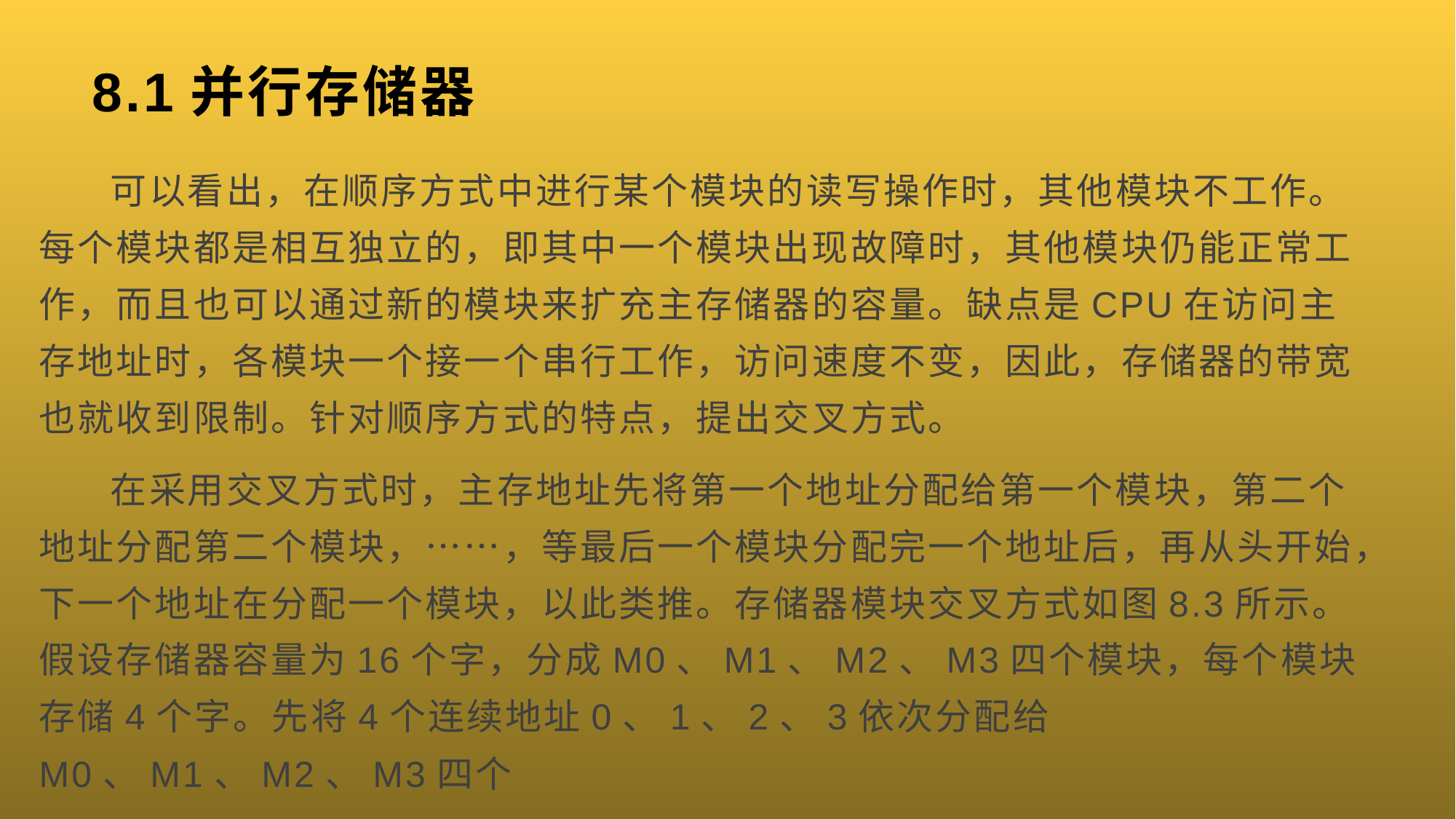

# 8.1并行存储器
      可以看出，在顺序方式中进行某个模块的读写操作时，其他模块不工作。每个模块都是相互独立的，即其中一个模块出现故障时，其他模块仍能正常工作，而且也可以通过新的模块来扩充主存储器的容量。缺点是CPU在访问主存地址时，各模块一个接一个串行工作，访问速度不变，因此，存储器的带宽也就收到限制。针对顺序方式的特点，提出交叉方式。
      在采用交叉方式时，主存地址先将第一个地址分配给第一个模块，第二个地址分配第二个模块，……，等最后一个模块分配完一个地址后，再从头开始，下一个地址在分配一个模块，以此类推。存储器模块交叉方式如图8.3所示。假设存储器容量为16个字，分成M0、M1、M2、M3四个模块，每个模块存储4个字。先将4个连续地址0、1、2、3依次分配给M0、M1、M2、M3四个